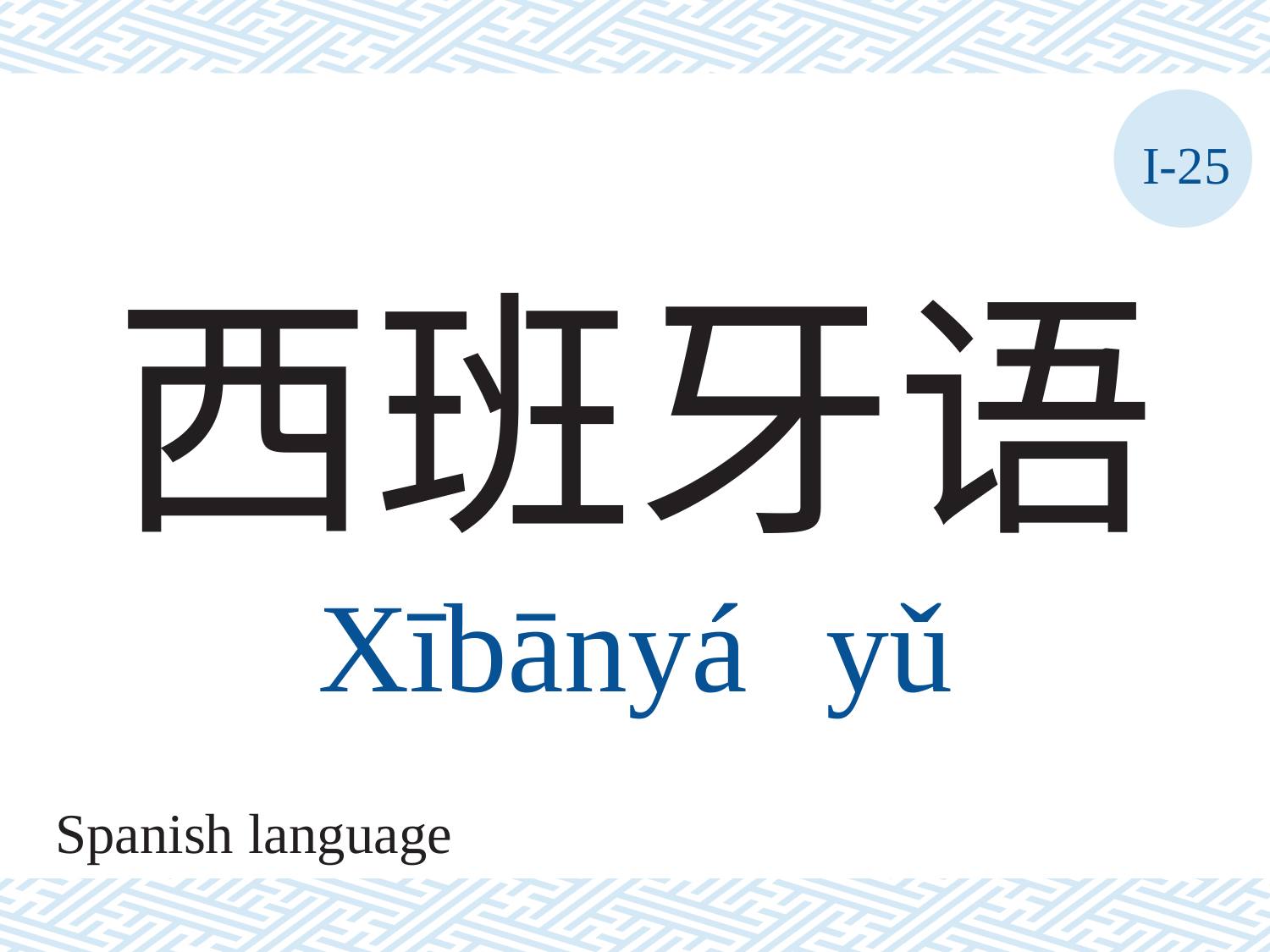

I-25
# 西班牙语 Xībānyá	yǔ
Spanish language